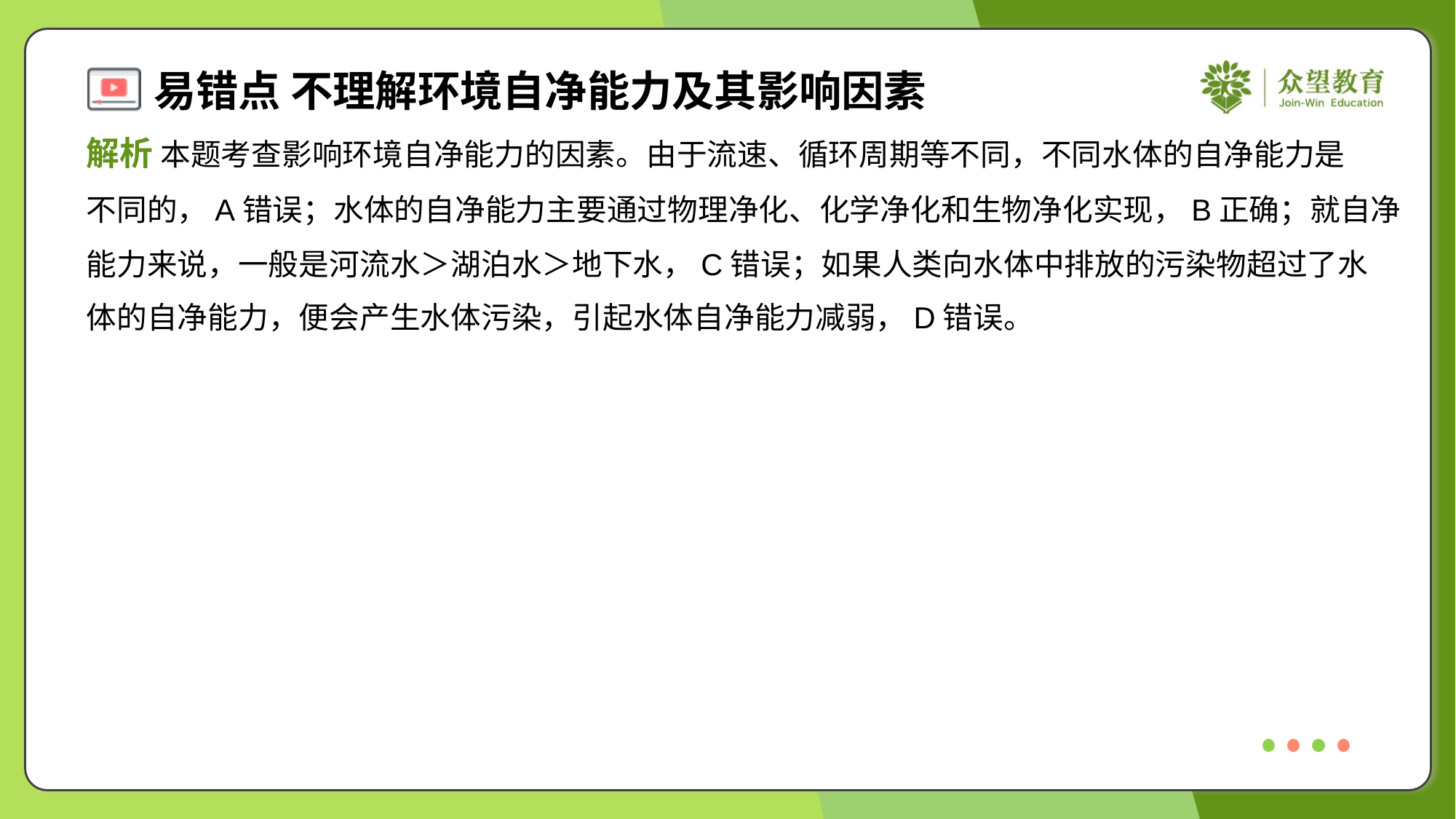

解析 本题考查影响环境自净能力的因素。由于流速、循环周期等不同，不同水体的自净能力是
不同的，A错误；水体的自净能力主要通过物理净化、化学净化和生物净化实现，B正确；就自净
能力来说，一般是河流水＞湖泊水＞地下水，C错误；如果人类向水体中排放的污染物超过了水
体的自净能力，便会产生水体污染，引起水体自净能力减弱，D错误。